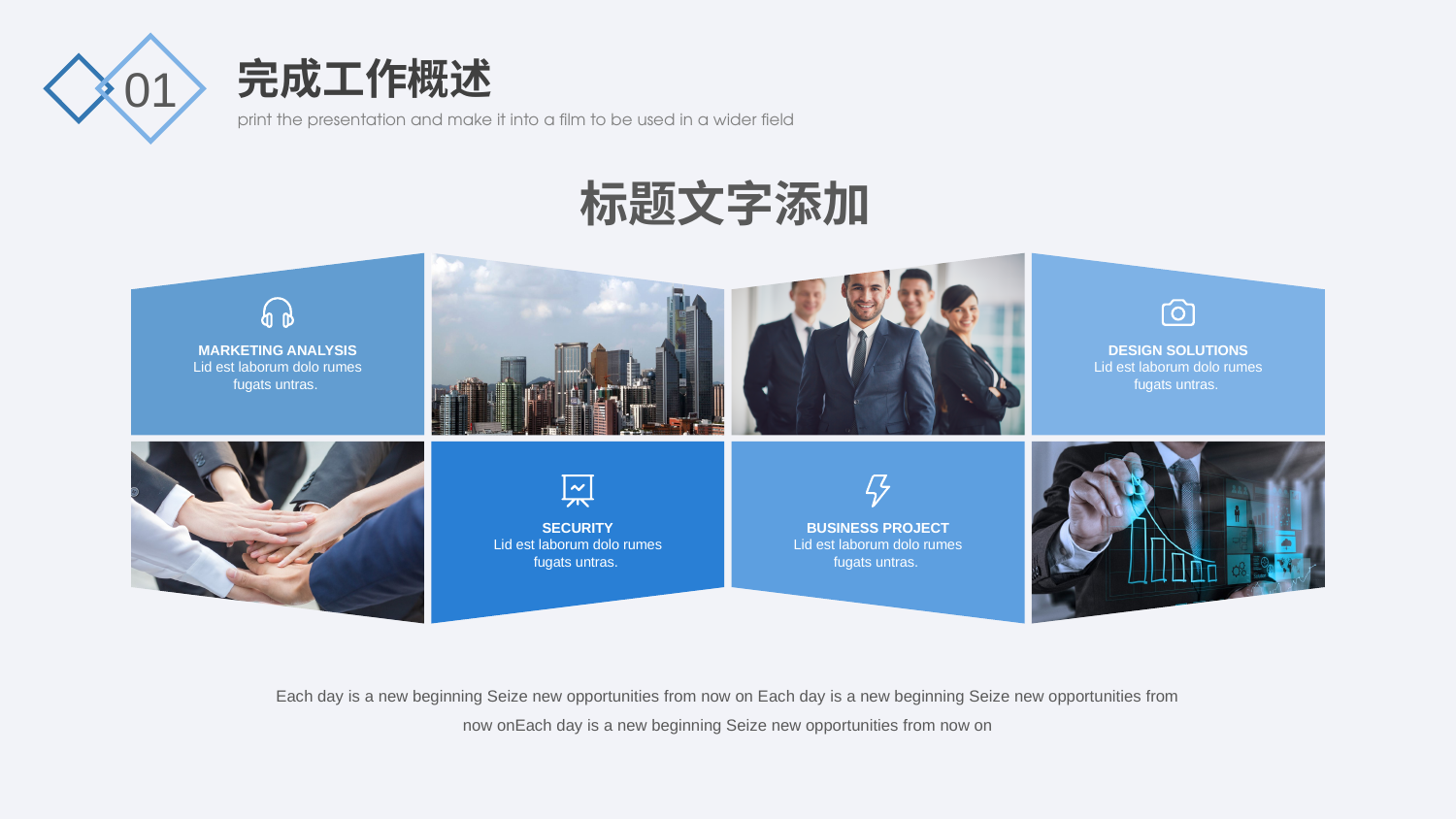

完成工作概述
01
标题文字添加

MARKETING ANALYSIS
Lid est laborum dolo rumes fugats untras.
DESIGN SOLUTIONS
Lid est laborum dolo rumes fugats untras.

SECURITY
Lid est laborum dolo rumes fugats untras.
BUSINESS PROJECT
Lid est laborum dolo rumes fugats untras.
Each day is a new beginning Seize new opportunities from now on Each day is a new beginning Seize new opportunities from now onEach day is a new beginning Seize new opportunities from now on